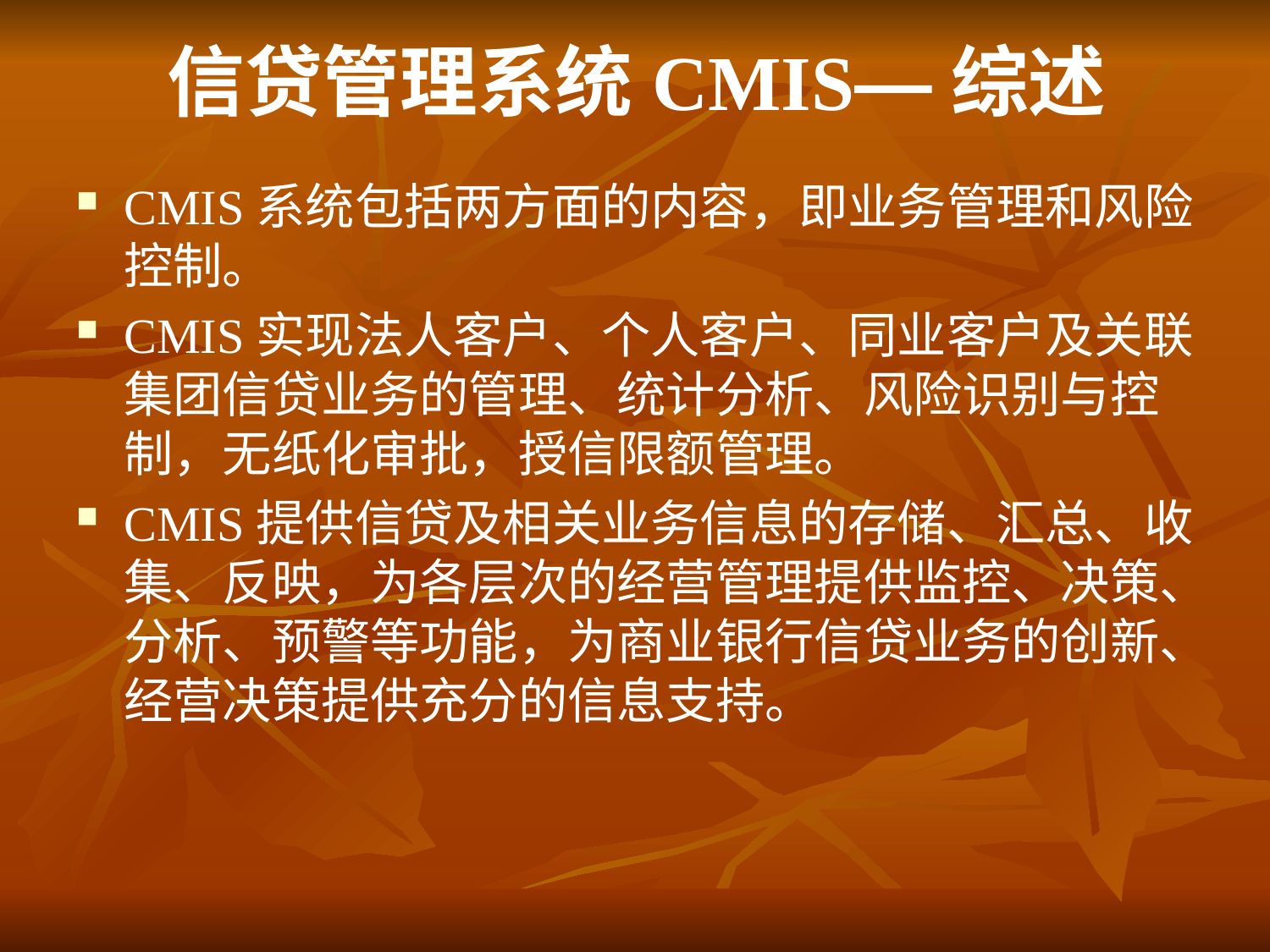

# 信贷管理系统CMIS—综述
CMIS系统包括两方面的内容，即业务管理和风险控制。
CMIS实现法人客户、个人客户、同业客户及关联集团信贷业务的管理、统计分析、风险识别与控制，无纸化审批，授信限额管理。
CMIS提供信贷及相关业务信息的存储、汇总、收集、反映，为各层次的经营管理提供监控、决策、分析、预警等功能，为商业银行信贷业务的创新、经营决策提供充分的信息支持。